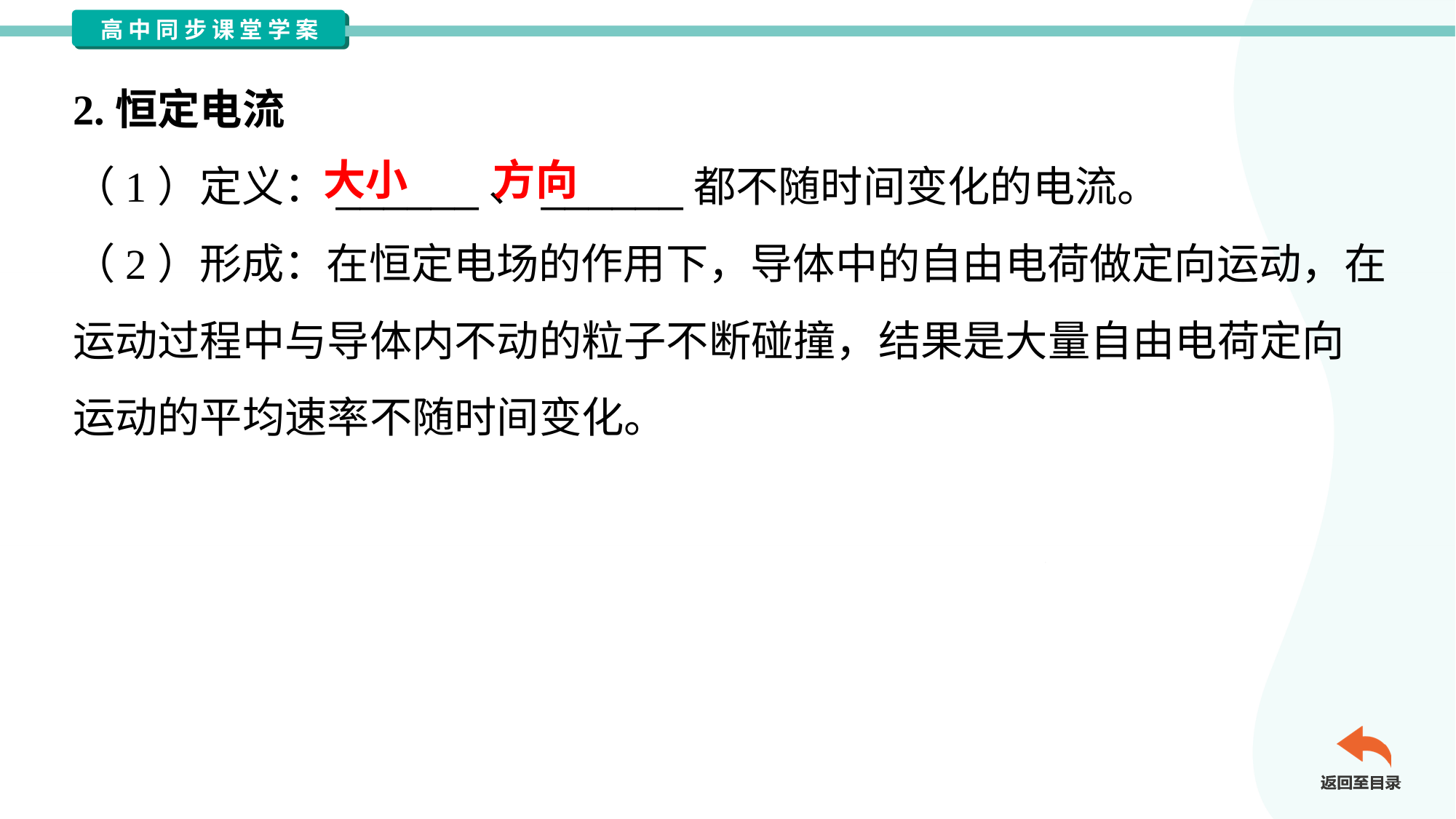

2.恒定电流
（1）定义：______、______都不随时间变化的电流。
（2）形成：在恒定电场的作用下，导体中的自由电荷做定向运动，在
运动过程中与导体内不动的粒子不断碰撞，结果是大量自由电荷定向
运动的平均速率不随时间变化。
大小
方向